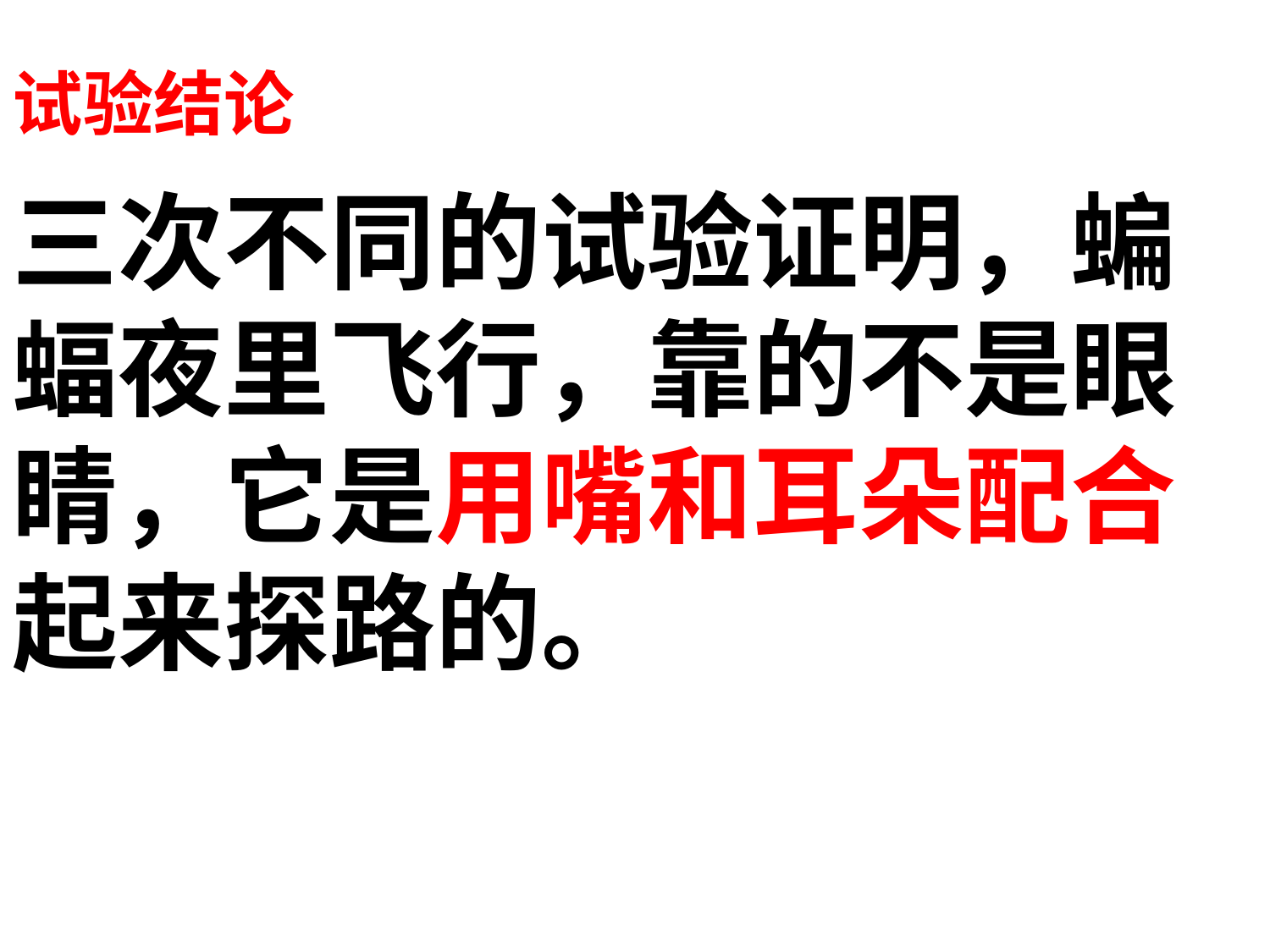

试验结论
三次不同的试验证明，蝙蝠夜里飞行，靠的不是眼睛，它是用嘴和耳朵配合起来探路的。